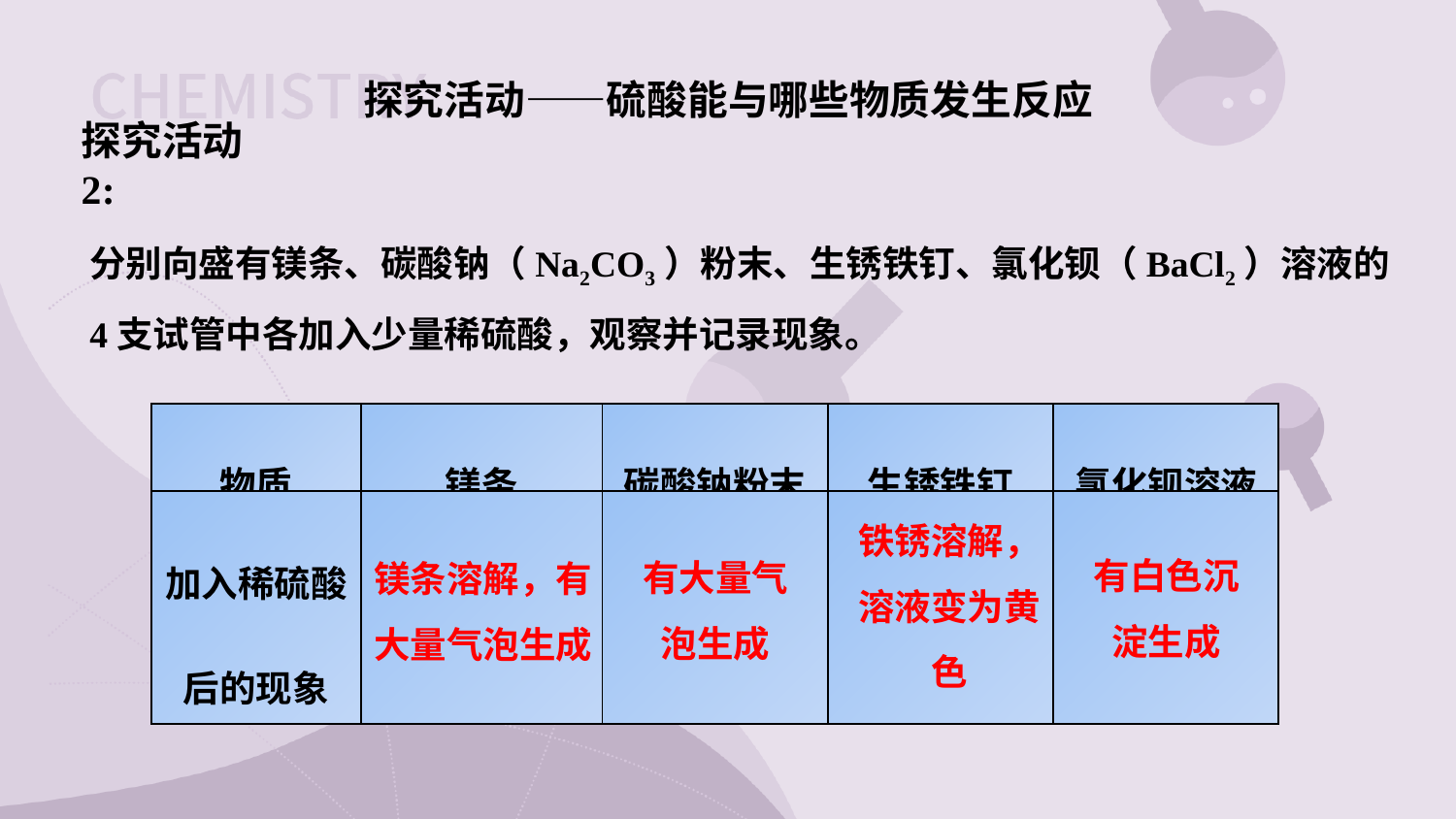

探究活动——硫酸能与哪些物质发生反应
探究活动2:
分别向盛有镁条、碳酸钠（Na2CO3）粉末、生锈铁钉、氯化钡（BaCl2）溶液的4支试管中各加入少量稀硫酸，观察并记录现象。
| 物质 | 镁条 | 碳酸钠粉末 | 生锈铁钉 | 氯化钡溶液 |
| --- | --- | --- | --- | --- |
| 加入稀硫酸后的现象 |  |  |  |  |
铁锈溶解，溶液变为黄色
有白色沉淀生成
有大量气泡生成
镁条溶解，有大量气泡生成